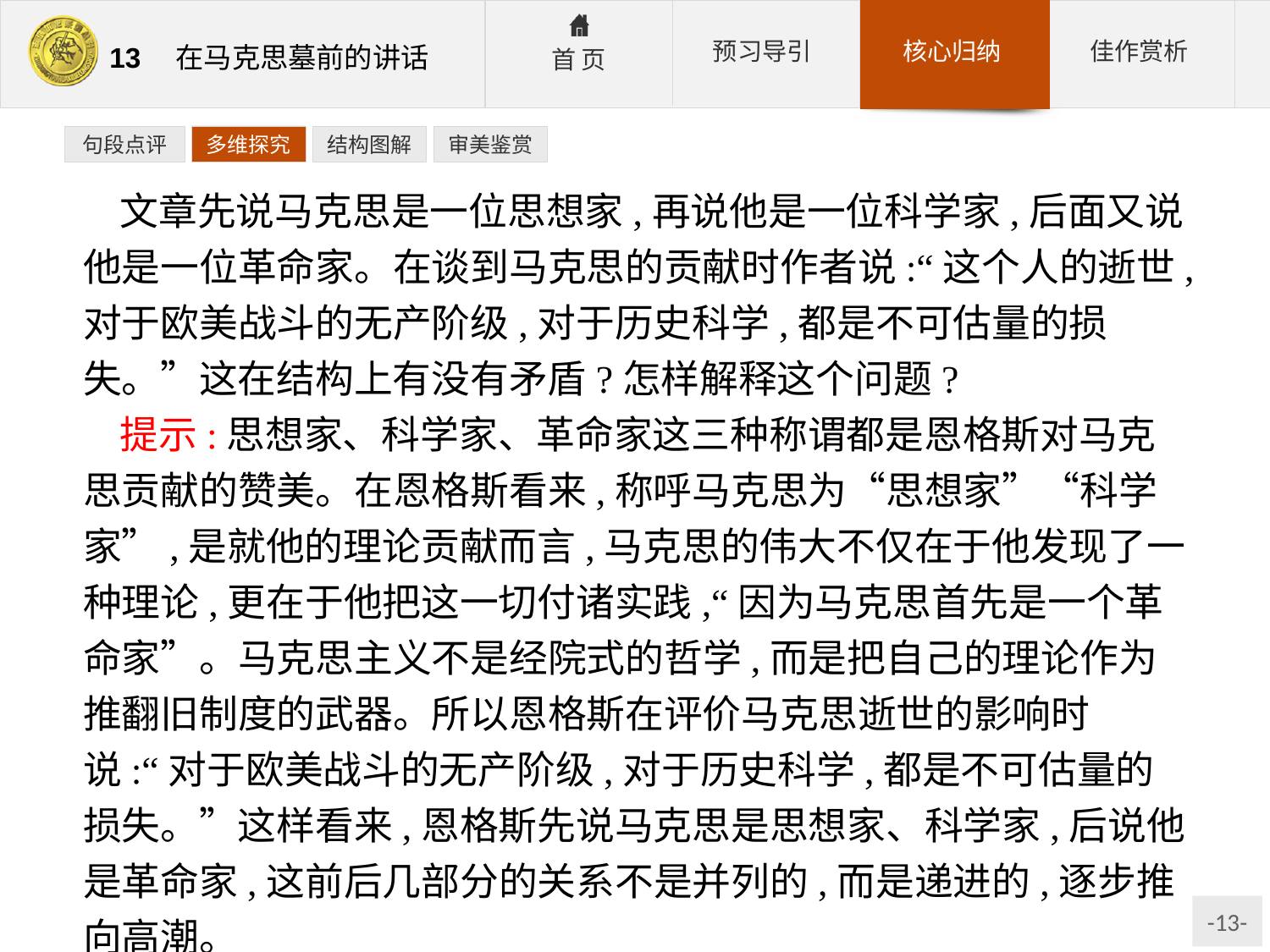

句段点评
多维探究
结构图解
审美鉴赏
文章先说马克思是一位思想家,再说他是一位科学家,后面又说他是一位革命家。在谈到马克思的贡献时作者说:“这个人的逝世,对于欧美战斗的无产阶级,对于历史科学,都是不可估量的损失。”这在结构上有没有矛盾?怎样解释这个问题?
提示:思想家、科学家、革命家这三种称谓都是恩格斯对马克思贡献的赞美。在恩格斯看来,称呼马克思为“思想家”“科学家”,是就他的理论贡献而言,马克思的伟大不仅在于他发现了一种理论,更在于他把这一切付诸实践,“因为马克思首先是一个革命家”。马克思主义不是经院式的哲学,而是把自己的理论作为推翻旧制度的武器。所以恩格斯在评价马克思逝世的影响时说:“对于欧美战斗的无产阶级,对于历史科学,都是不可估量的损失。”这样看来,恩格斯先说马克思是思想家、科学家,后说他是革命家,这前后几部分的关系不是并列的,而是递进的,逐步推向高潮。